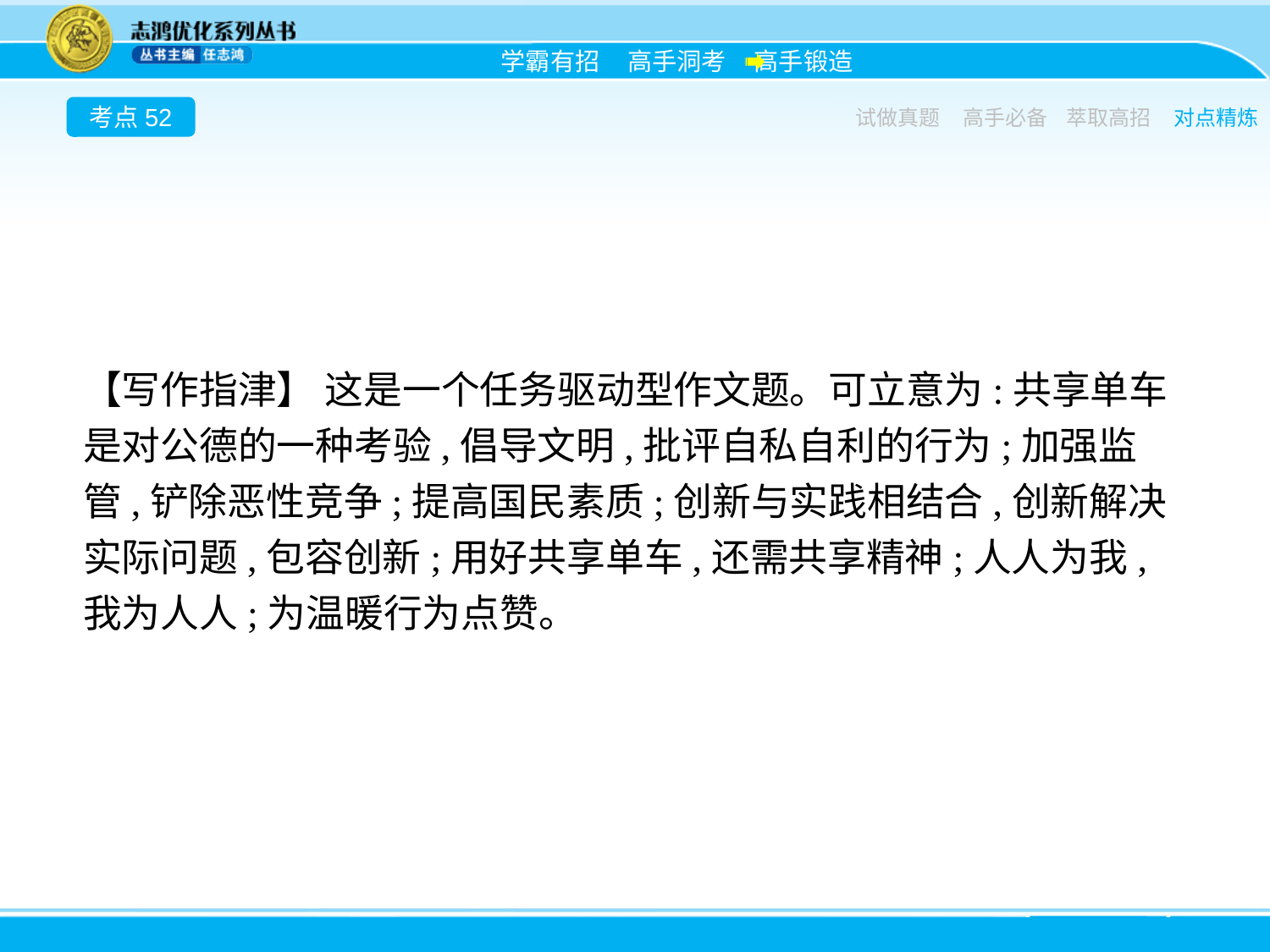

考点52
试做真题
高手必备
萃取高招
对点精炼
【写作指津】 这是一个任务驱动型作文题。可立意为:共享单车是对公德的一种考验,倡导文明,批评自私自利的行为;加强监管,铲除恶性竞争;提高国民素质;创新与实践相结合,创新解决实际问题,包容创新;用好共享单车,还需共享精神;人人为我,我为人人;为温暖行为点赞。